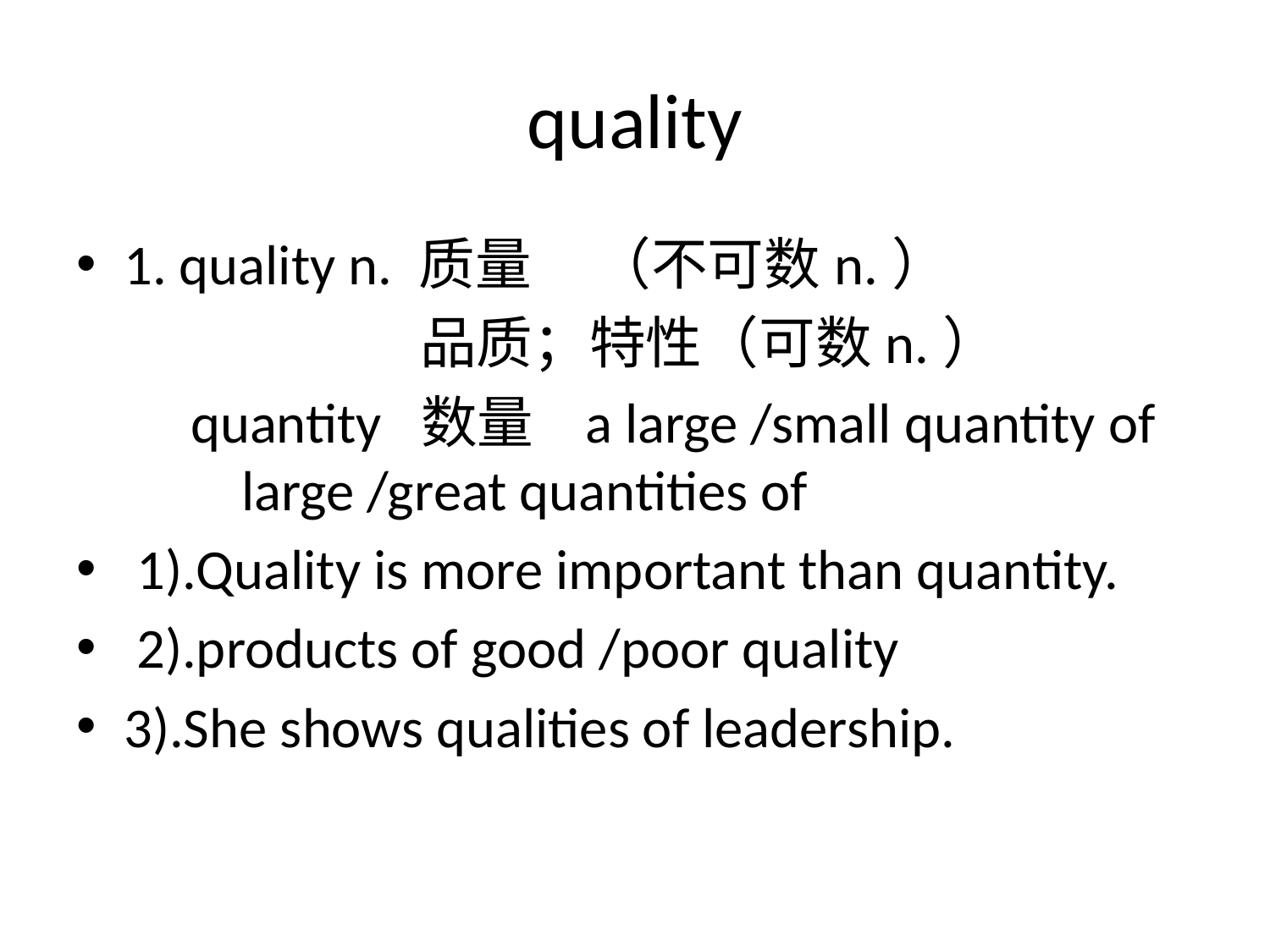

# quality
1. quality n. 质量     （不可数n.）
                          品质；特性（可数n.）
         quantity  数量   a large /small quantity of                large /great quantities of
 1).Quality is more important than quantity.
 2).products of good /poor quality
3).She shows qualities of leadership.